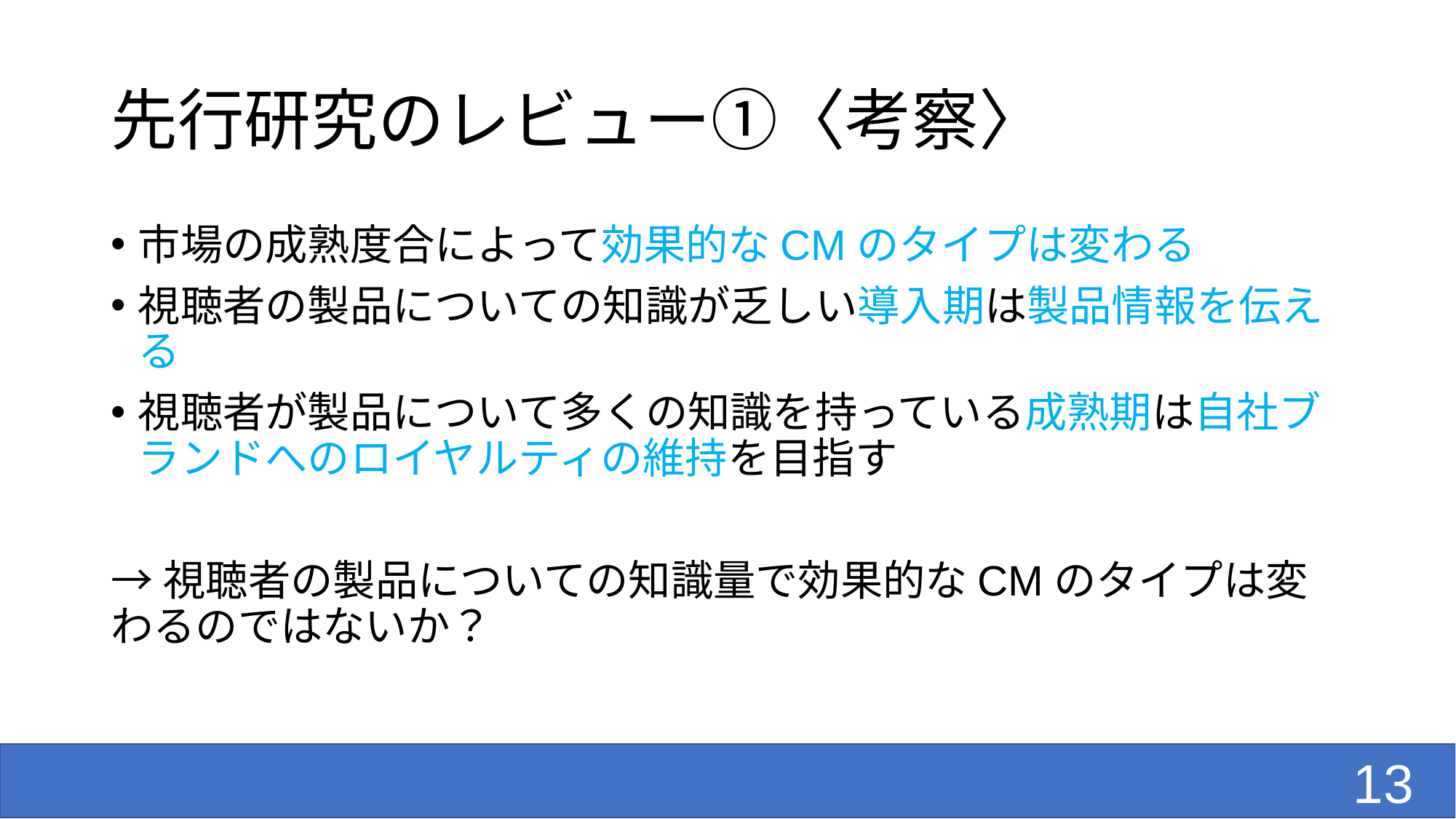

# 先行研究のレビュー①〈考察〉
市場の成熟度合によって効果的なCMのタイプは変わる
視聴者の製品についての知識が乏しい導入期は製品情報を伝える
視聴者が製品について多くの知識を持っている成熟期は自社ブランドへのロイヤルティの維持を目指す

→視聴者の製品についての知識量で効果的なCMのタイプは変わるのではないか？

13